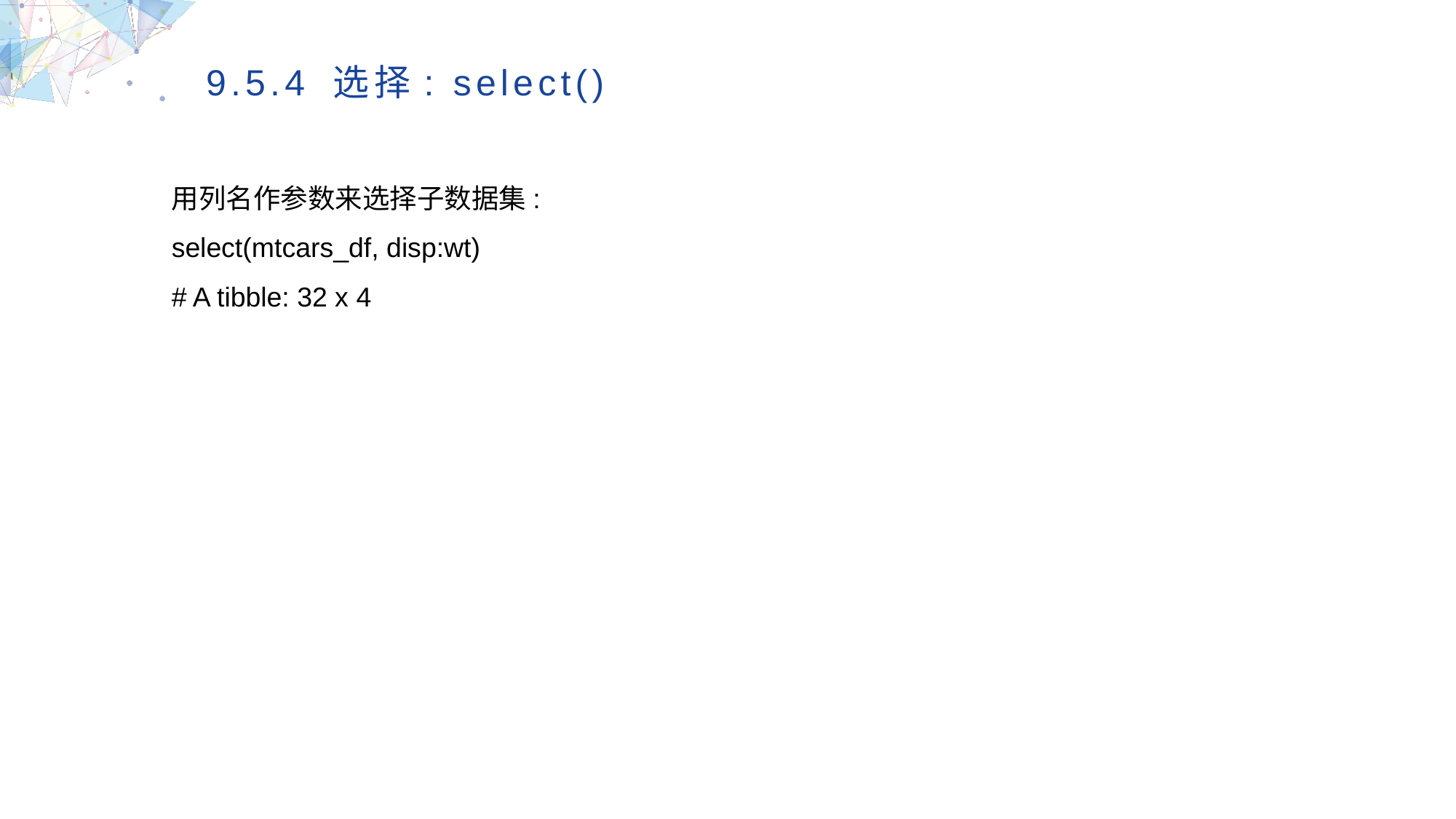

9.5.4 选择: select()
用列名作参数来选择子数据集:
select(mtcars_df, disp:wt)
# A tibble: 32 x 4
MULTIPURPOSE PRESENTATION TEMPLATE | UNIQUE DESIGN
Welcome Message
Please replace text, click add relevant headline, modify the text content, also can copy your content to this directly. Please replace text, click add relevant headline, modify the text content, also can copy your content to this directly.